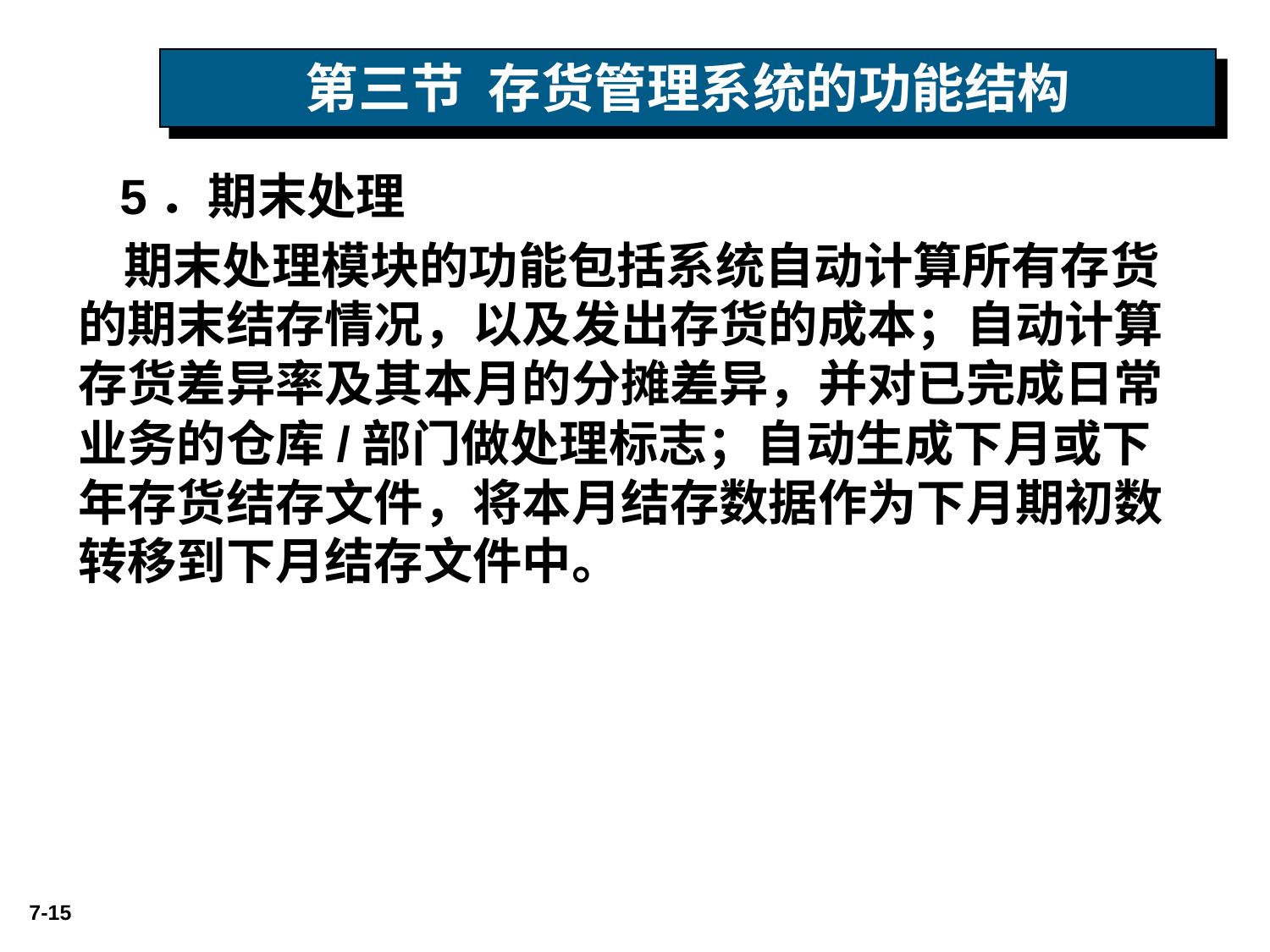

# 第三节  存货管理系统的功能结构
   5．期末处理
   期末处理模块的功能包括系统自动计算所有存货的期末结存情况，以及发出存货的成本；自动计算存货差异率及其本月的分摊差异，并对已完成日常业务的仓库/部门做处理标志；自动生成下月或下年存货结存文件，将本月结存数据作为下月期初数转移到下月结存文件中。